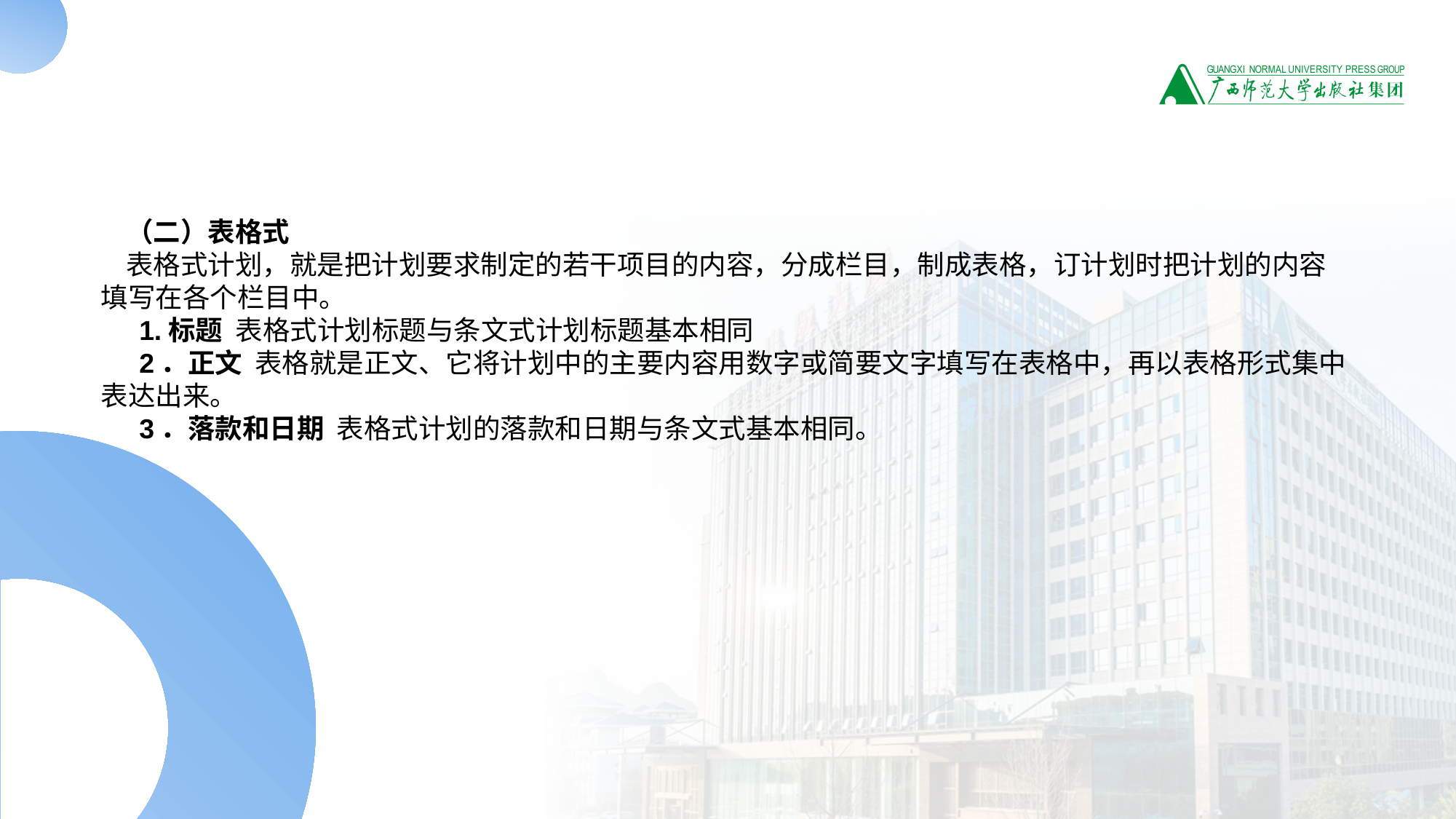

#
   （二）表格式
   表格式计划，就是把计划要求制定的若干项目的内容，分成栏目，制成表格，订计划时把计划的内容填写在各个栏目中。
     1.标题  表格式计划标题与条文式计划标题基本相同
     2．正文  表格就是正文、它将计划中的主要内容用数字或简要文字填写在表格中，再以表格形式集中表达出来。
     3．落款和日期  表格式计划的落款和日期与条文式基本相同。